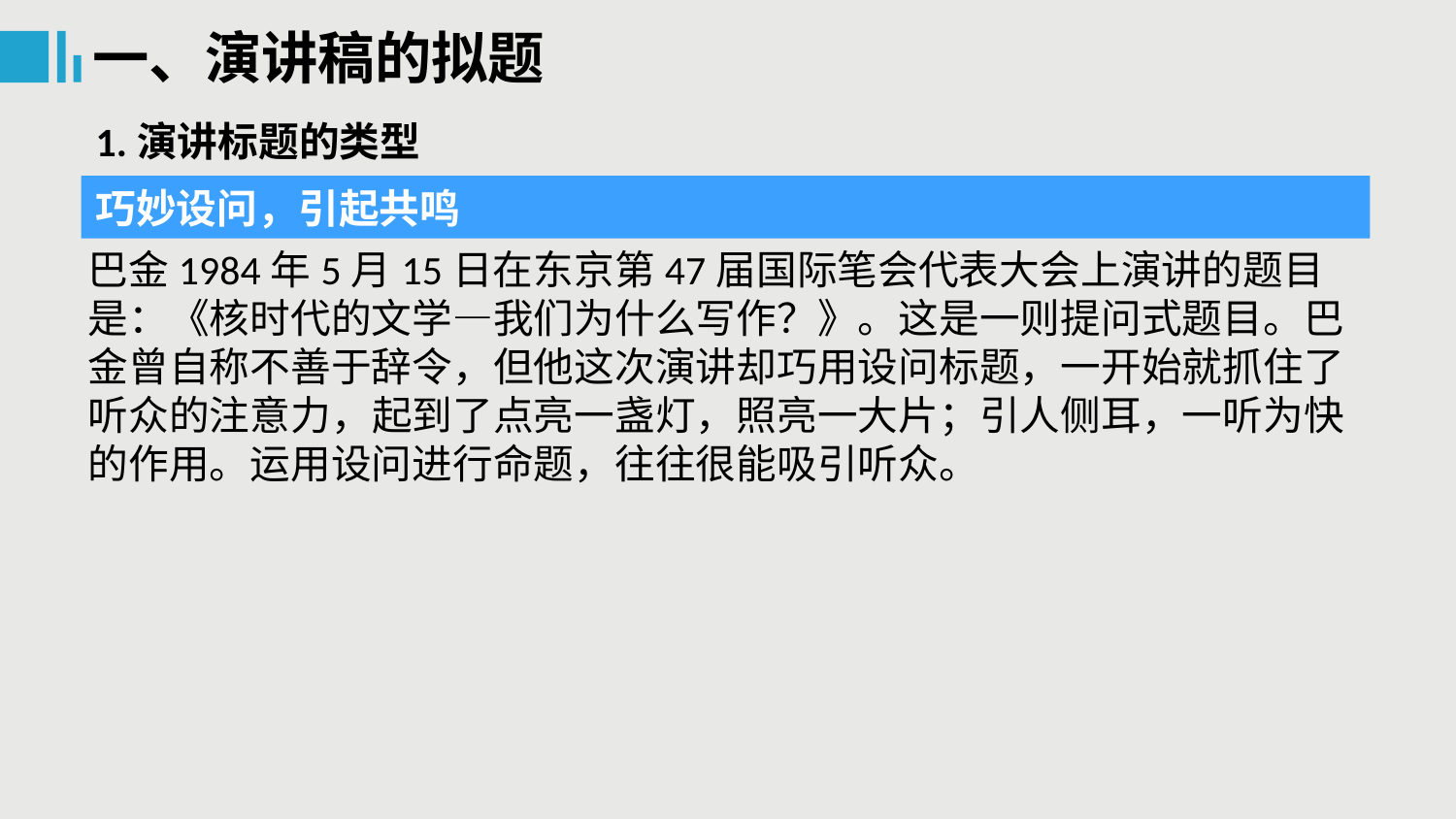

一、演讲稿的拟题

1.演讲标题的类型
巧妙设问，引起共鸣
巴金1984年5月15日在东京第47届国际笔会代表大会上演讲的题目是：《核时代的文学—我们为什么写作？》。这是一则提问式题目。巴金曾自称不善于辞令，但他这次演讲却巧用设问标题，一开始就抓住了听众的注意力，起到了点亮一盏灯，照亮一大片；引人侧耳，一听为快的作用。运用设问进行命题，往往很能吸引听众。